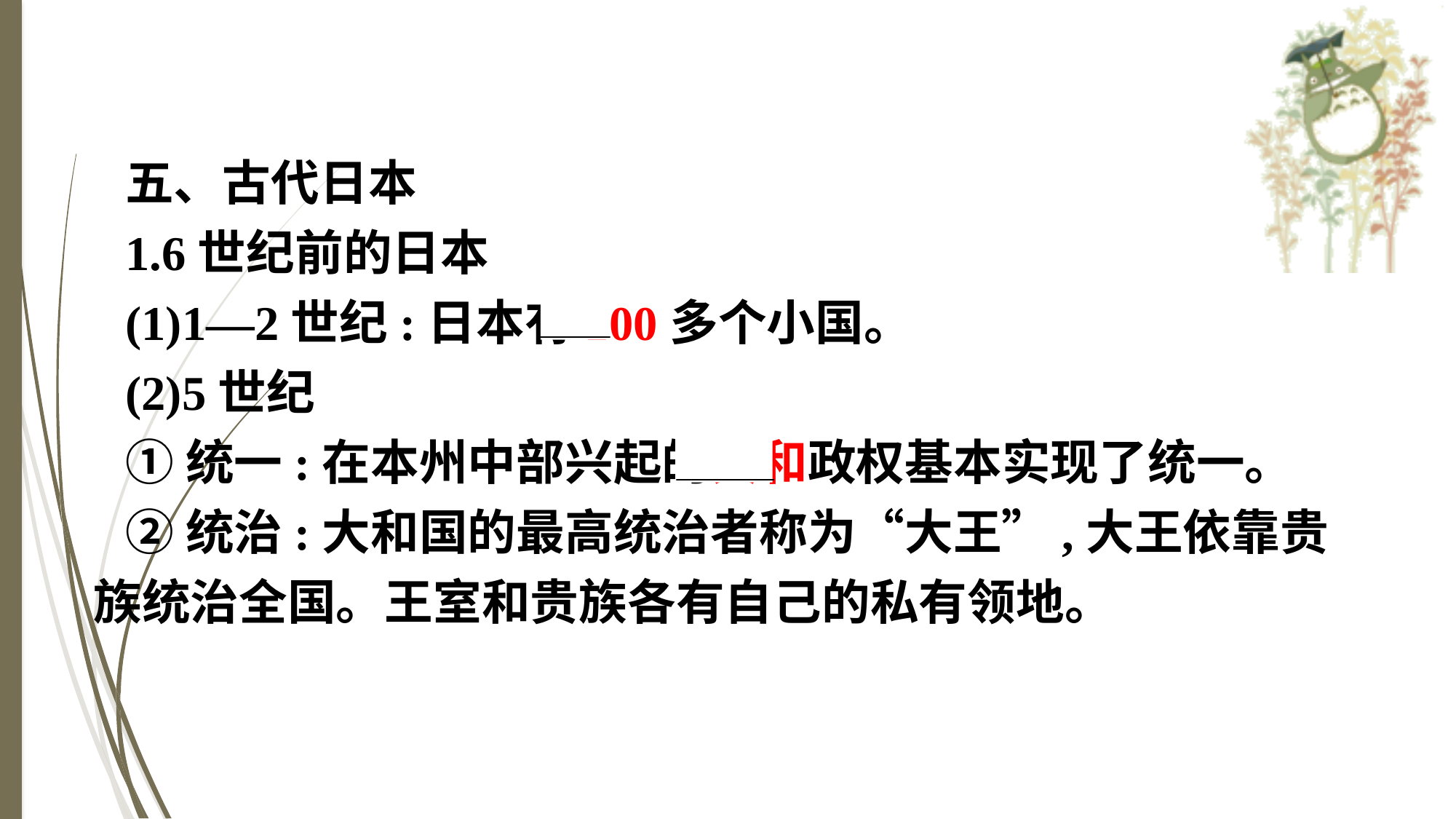

五、古代日本
1.6世纪前的日本
(1)1—2世纪:日本有100多个小国。
(2)5世纪
①统一:在本州中部兴起的大和政权基本实现了统一。
②统治:大和国的最高统治者称为“大王”,大王依靠贵族统治全国。王室和贵族各有自己的私有领地。